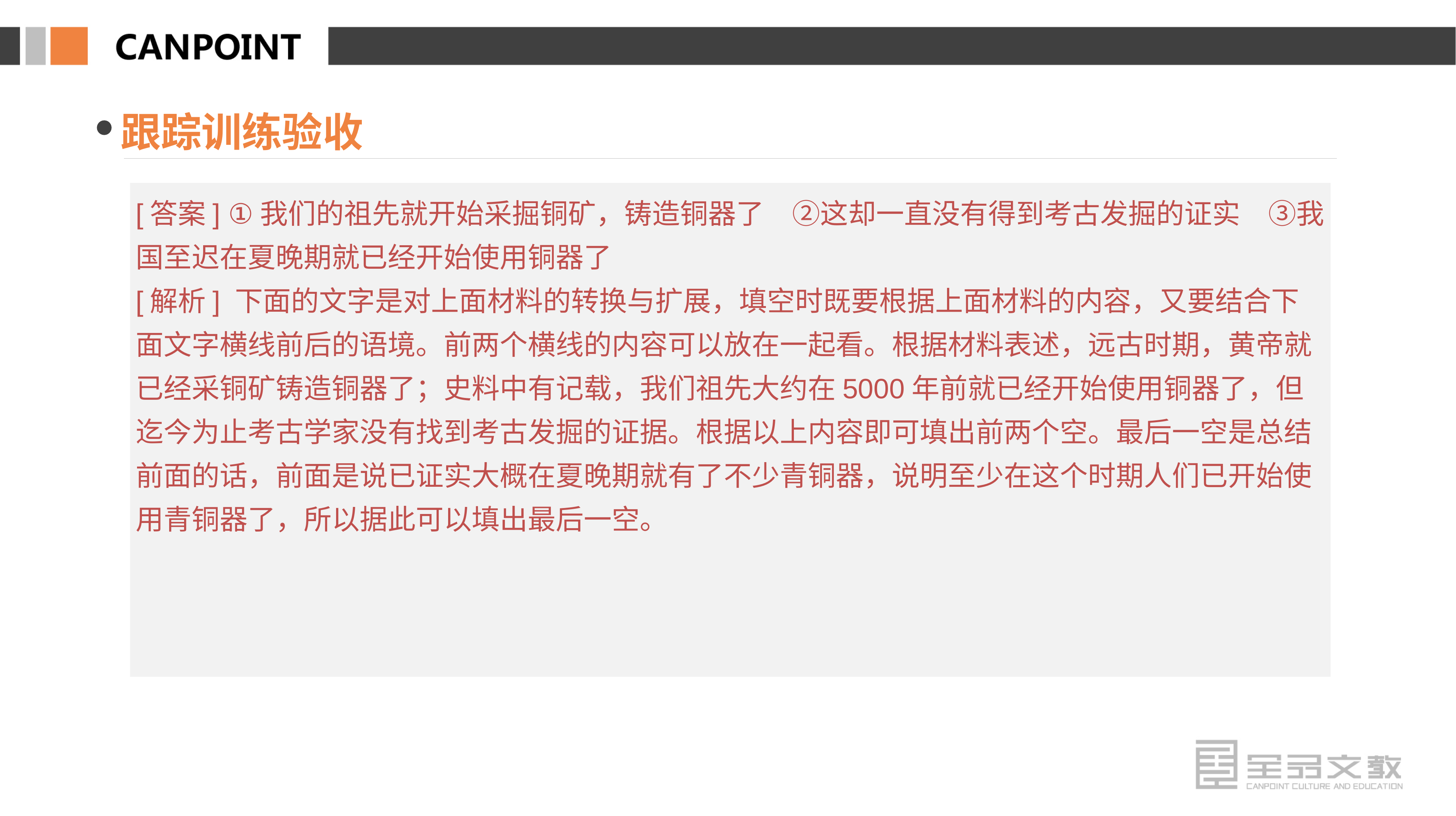

跟踪训练验收

[答案] ①我们的祖先就开始采掘铜矿，铸造铜器了　②这却一直没有得到考古发掘的证实　③我国至迟在夏晚期就已经开始使用铜器了
[解析] 下面的文字是对上面材料的转换与扩展，填空时既要根据上面材料的内容，又要结合下面文字横线前后的语境。前两个横线的内容可以放在一起看。根据材料表述，远古时期，黄帝就已经采铜矿铸造铜器了；史料中有记载，我们祖先大约在5000年前就已经开始使用铜器了，但迄今为止考古学家没有找到考古发掘的证据。根据以上内容即可填出前两个空。最后一空是总结前面的话，前面是说已证实大概在夏晚期就有了不少青铜器，说明至少在这个时期人们已开始使用青铜器了，所以据此可以填出最后一空。